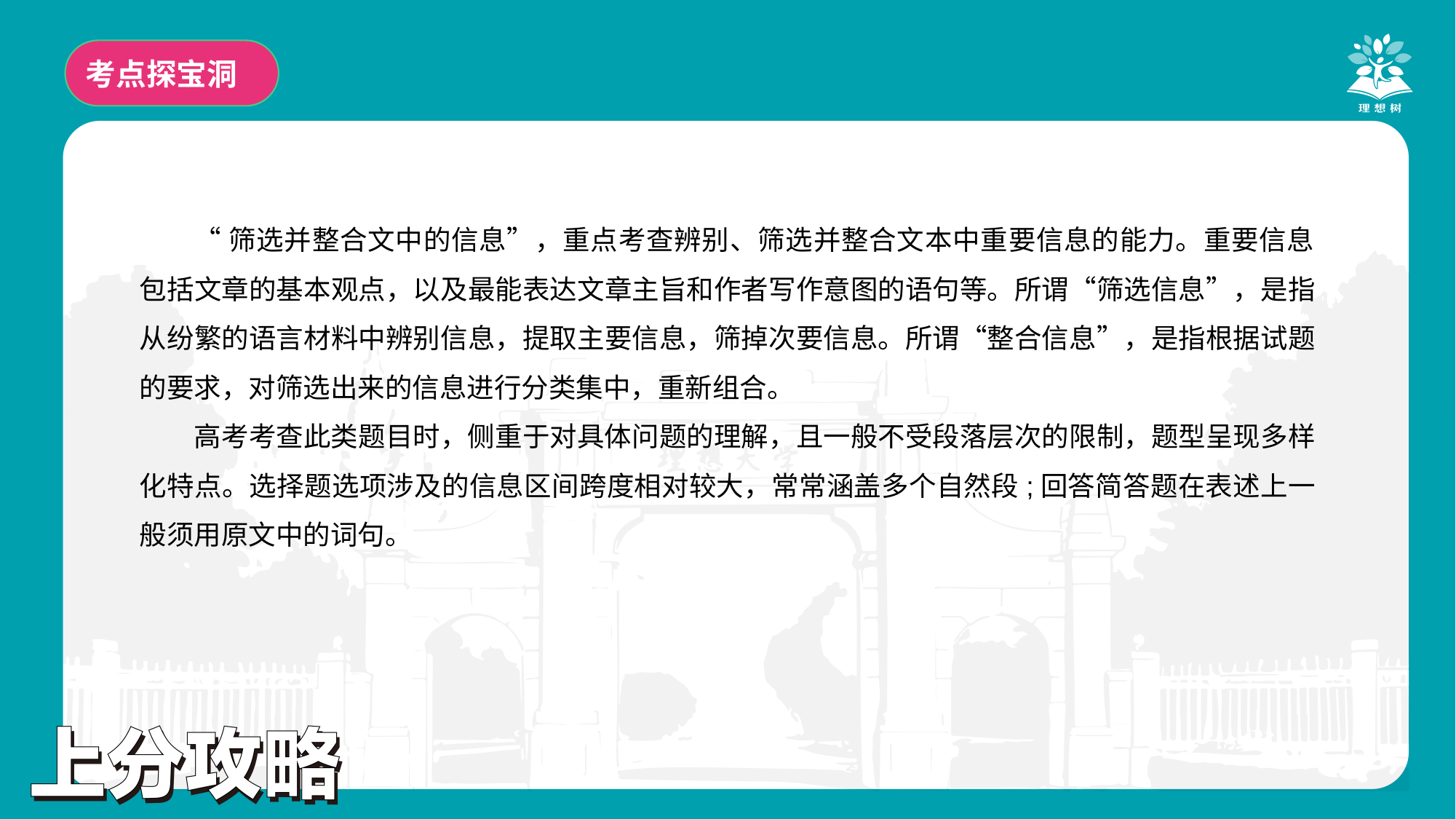

考点探宝洞
“筛选并整合文中的信息”，重点考查辨别、筛选并整合文本中重要信息的能力。重要信息包括文章的基本观点，以及最能表达文章主旨和作者写作意图的语句等。所谓“筛选信息”，是指从纷繁的语言材料中辨别信息，提取主要信息，筛掉次要信息。所谓“整合信息”，是指根据试题的要求，对筛选出来的信息进行分类集中，重新组合。
高考考查此类题目时，侧重于对具体问题的理解，且一般不受段落层次的限制，题型呈现多样化特点。选择题选项涉及的信息区间跨度相对较大，常常涵盖多个自然段;回答简答题在表述上一般须用原文中的词句。